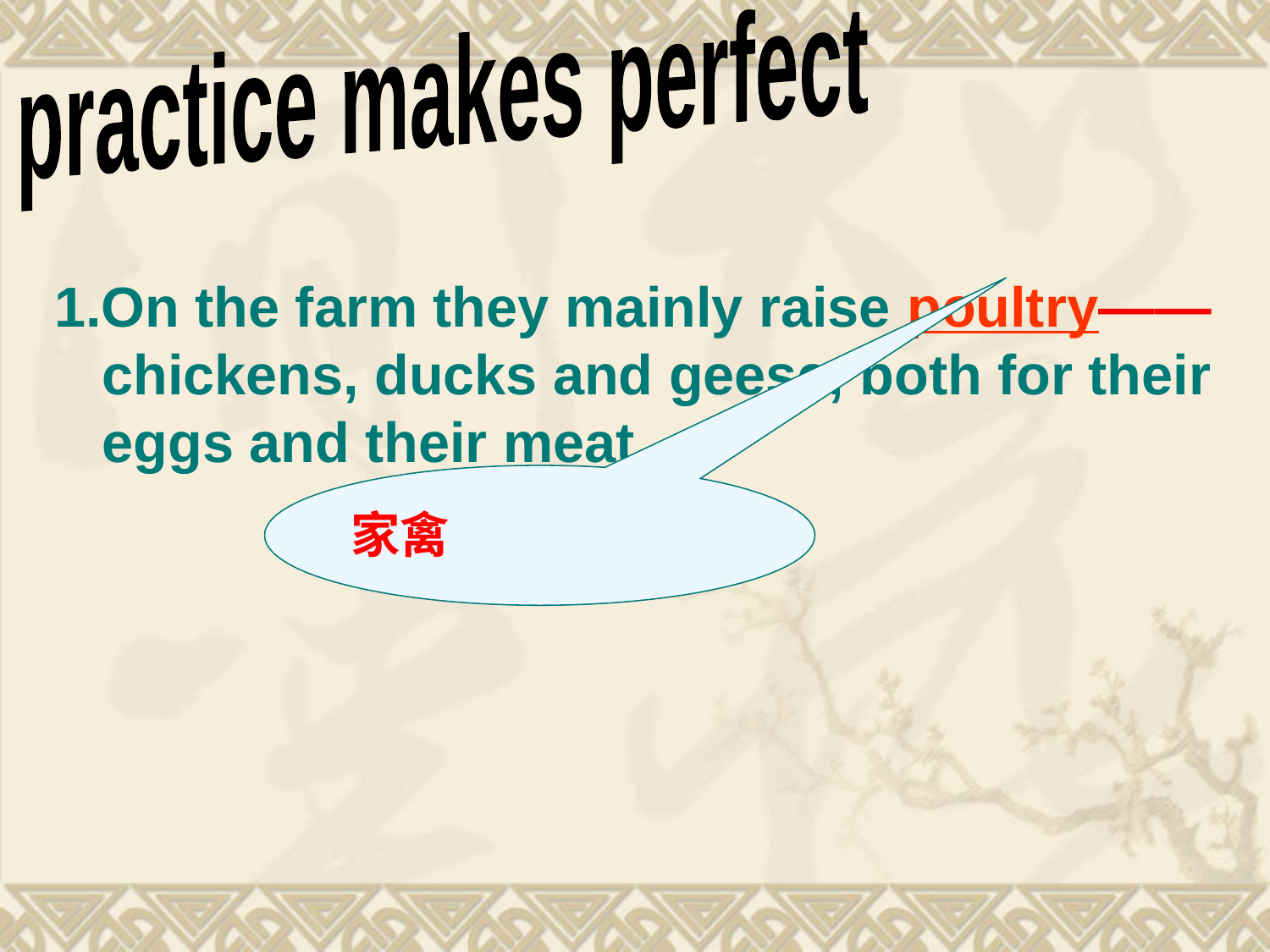

practice makes perfect
1.On the farm they mainly raise poultry—— chickens, ducks and geese, both for their eggs and their meat.

家禽